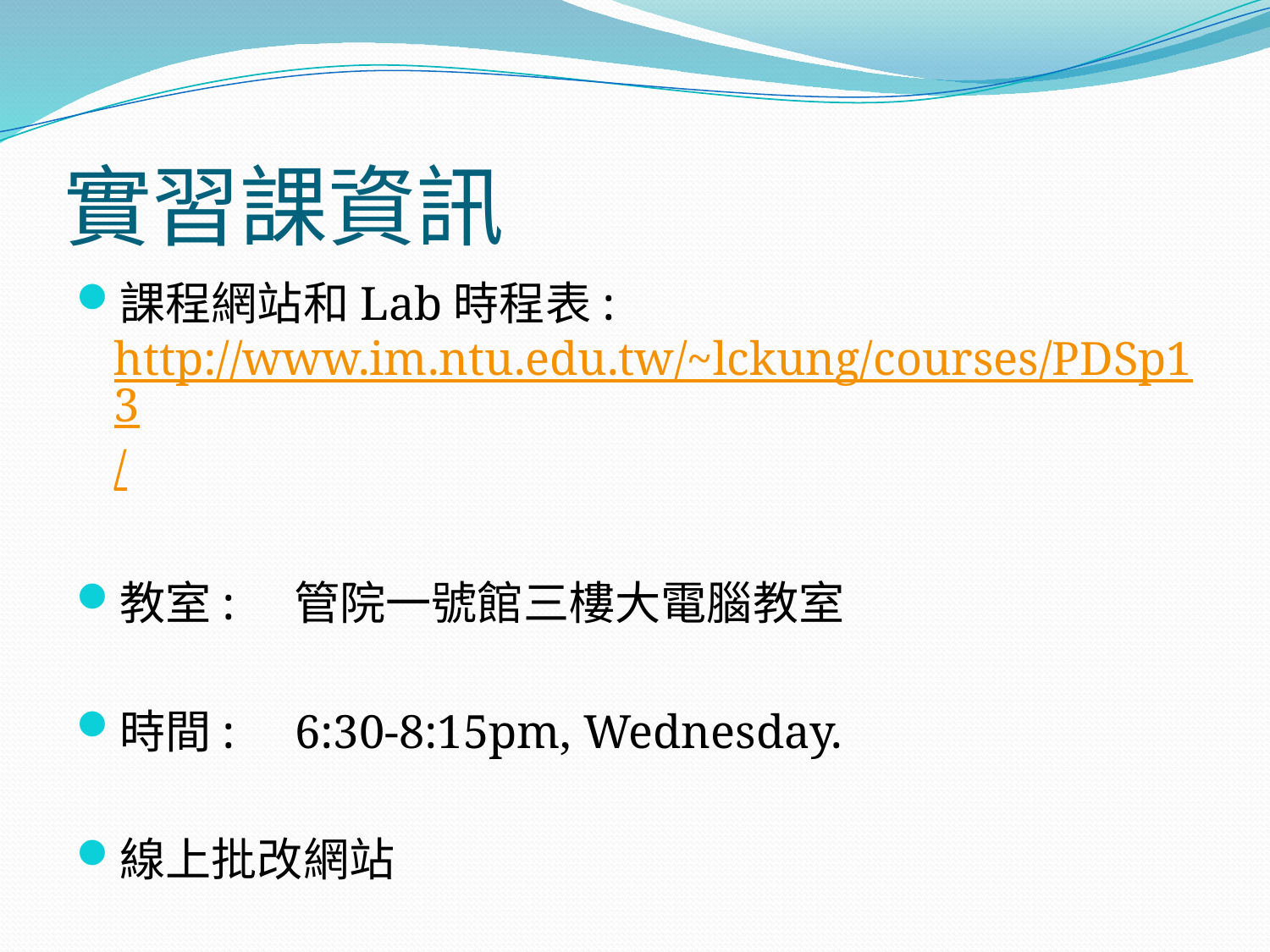

# 實習課資訊
課程網站和Lab時程表: http://www.im.ntu.edu.tw/~lckung/courses/PDSp13/

教室:    管院一號館三樓大電腦教室

時間:     6:30-8:15pm, Wednesday.

線上批改網站